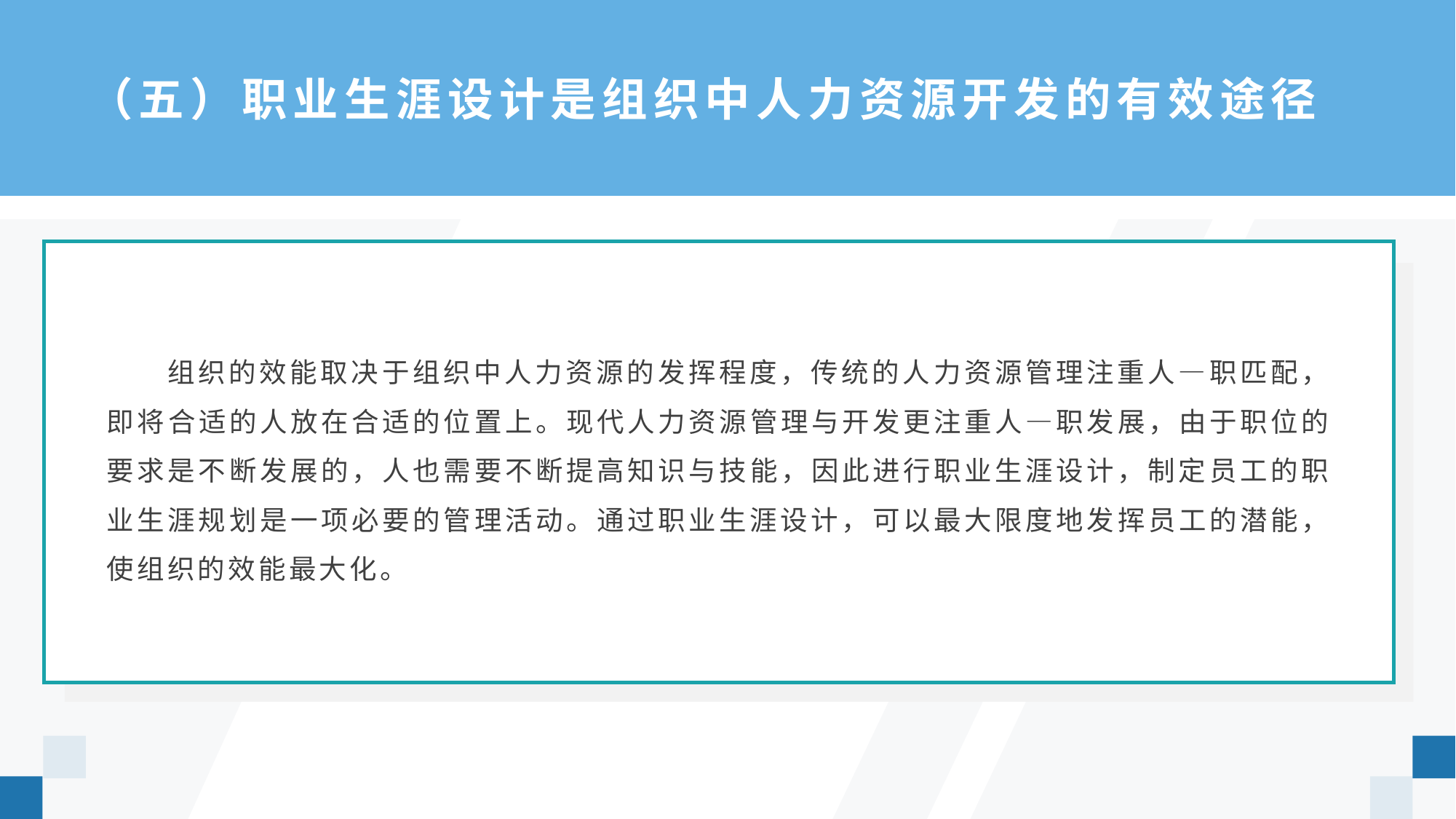

（五）职业生涯设计是组织中人力资源开发的有效途径

组织的效能取决于组织中人力资源的发挥程度，传统的人力资源管理注重人—职匹配，即将合适的人放在合适的位置上。现代人力资源管理与开发更注重人—职发展，由于职位的要求是不断发展的，人也需要不断提高知识与技能，因此进行职业生涯设计，制定员工的职业生涯规划是一项必要的管理活动。通过职业生涯设计，可以最大限度地发挥员工的潜能，使组织的效能最大化。